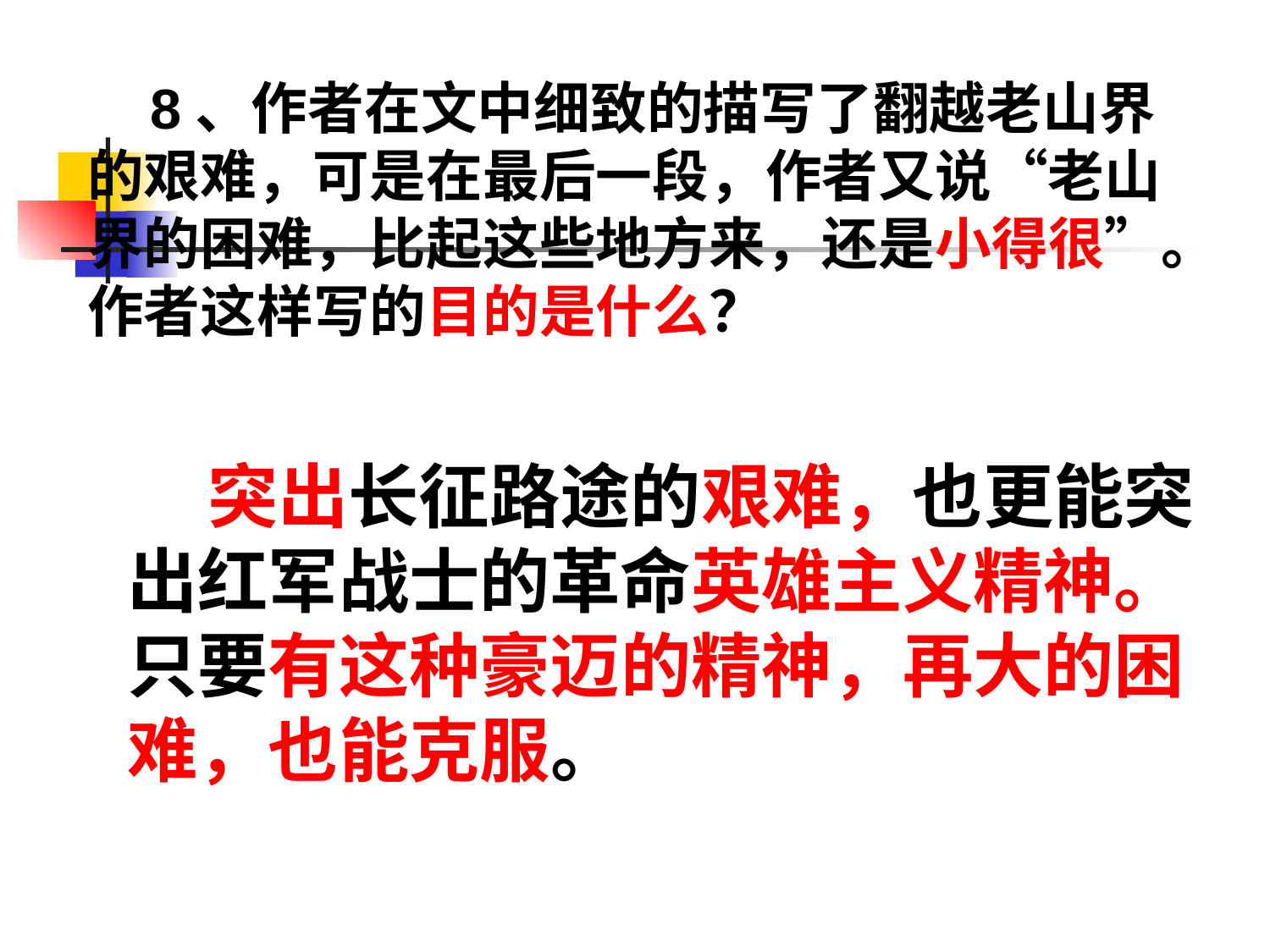

8、作者在文中细致的描写了翻越老山界的艰难，可是在最后一段，作者又说“老山界的困难，比起这些地方来，还是小得很”。作者这样写的目的是什么？
    突出长征路途的艰难，也更能突出红军战士的革命英雄主义精神。只要有这种豪迈的精神，再大的困难，也能克服。